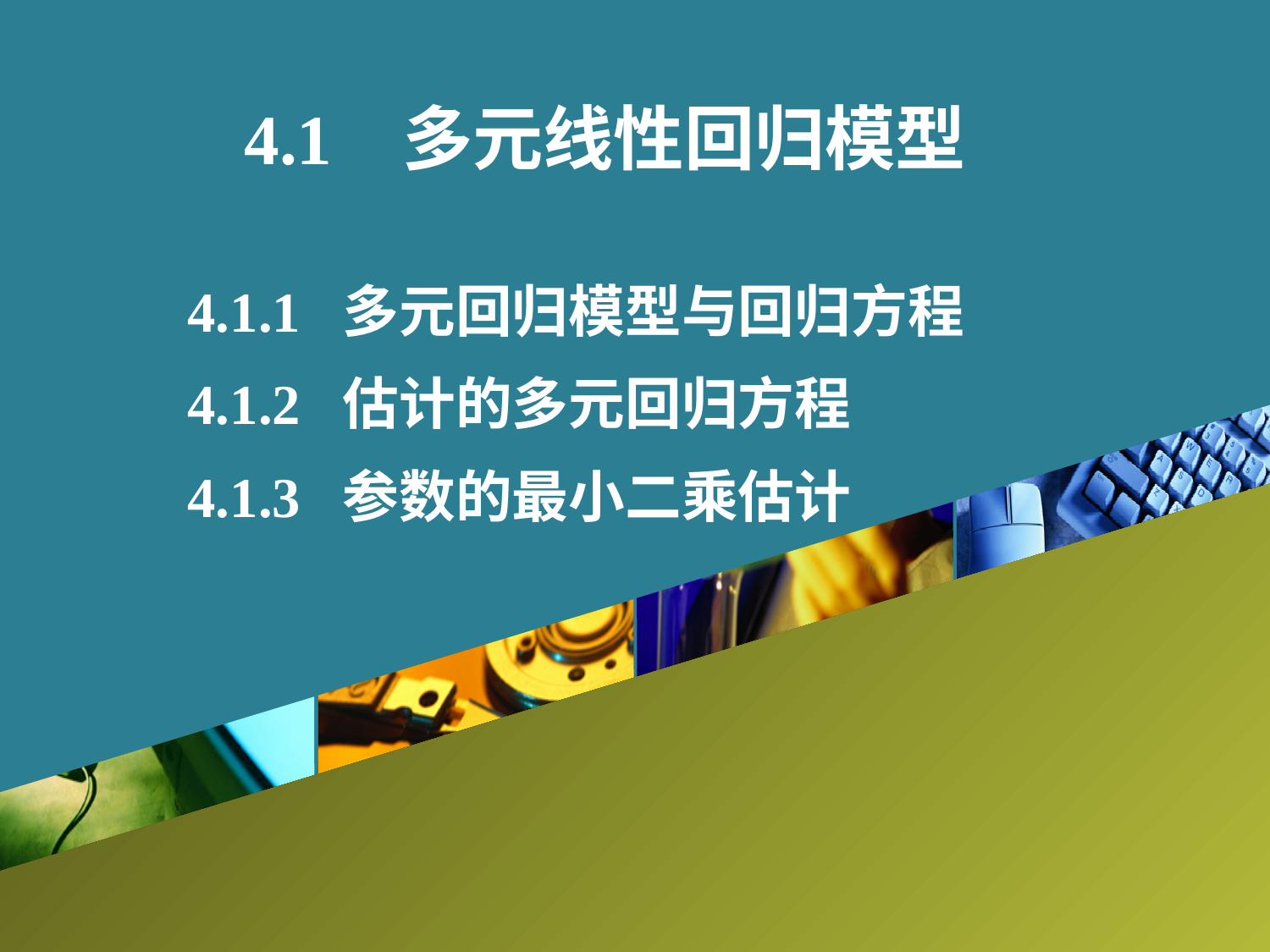

4.1   多元线性回归模型
4.1.1  多元回归模型与回归方程
4.1.2  估计的多元回归方程
4.1.3  参数的最小二乘估计